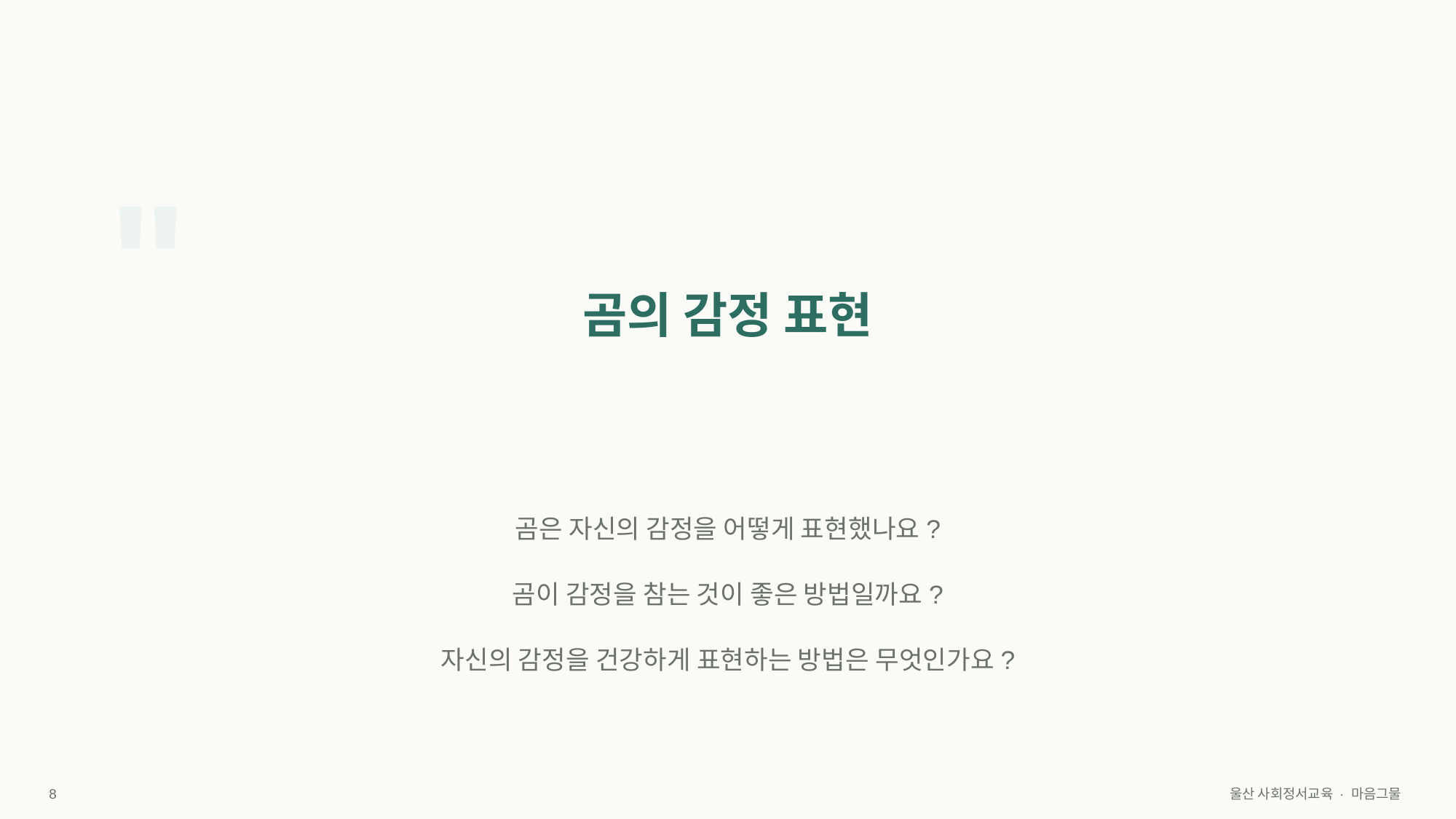

"
곰의 감정 표현
곰은 자신의 감정을 어떻게 표현했나요?
곰이 감정을 참는 것이 좋은 방법일까요?
자신의 감정을 건강하게 표현하는 방법은 무엇인가요?
8
울산 사회정서교육 · 마음그물